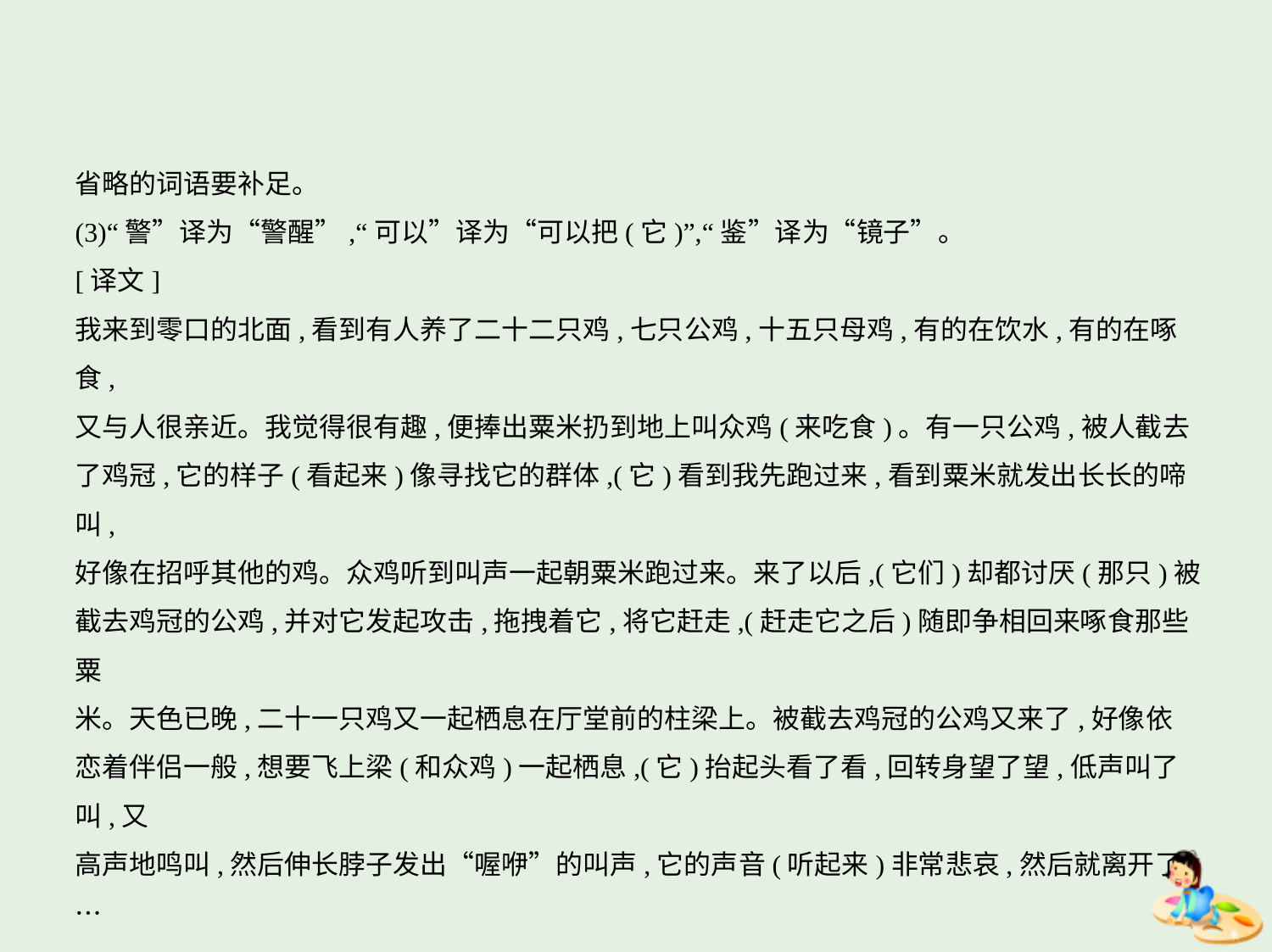

省略的词语要补足。
(3)“警”译为“警醒”,“可以”译为“可以把(它)”,“鉴”译为“镜子”。
[译文]
我来到零口的北面,看到有人养了二十二只鸡,七只公鸡,十五只母鸡,有的在饮水,有的在啄食,
又与人很亲近。我觉得很有趣,便捧出粟米扔到地上叫众鸡(来吃食)。有一只公鸡,被人截去
了鸡冠,它的样子(看起来)像寻找它的群体,(它)看到我先跑过来,看到粟米就发出长长的啼叫,
好像在招呼其他的鸡。众鸡听到叫声一起朝粟米跑过来。来了以后,(它们)却都讨厌(那只)被
截去鸡冠的公鸡,并对它发起攻击,拖拽着它,将它赶走,(赶走它之后)随即争相回来啄食那些粟
米。天色已晚,二十一只鸡又一起栖息在厅堂前的柱梁上。被截去鸡冠的公鸡又来了,好像依
恋着伴侣一般,想要飞上梁(和众鸡)一起栖息,(它)抬起头看了看,回转身望了望,低声叫了叫,又
高声地鸣叫,然后伸长脖子发出“喔咿”的叫声,它的声音(听起来)非常悲哀,然后就离开了…
…
我觉得非常奇怪,问道:“鸡,本来是养于家中的一种禽鸟,是具有五种德性(的禽鸟)。其中一种
是看见食物就呼唤同伴来吃,这就是义。被截去鸡冠的公鸡就是这样。其他的鸡不都是听到